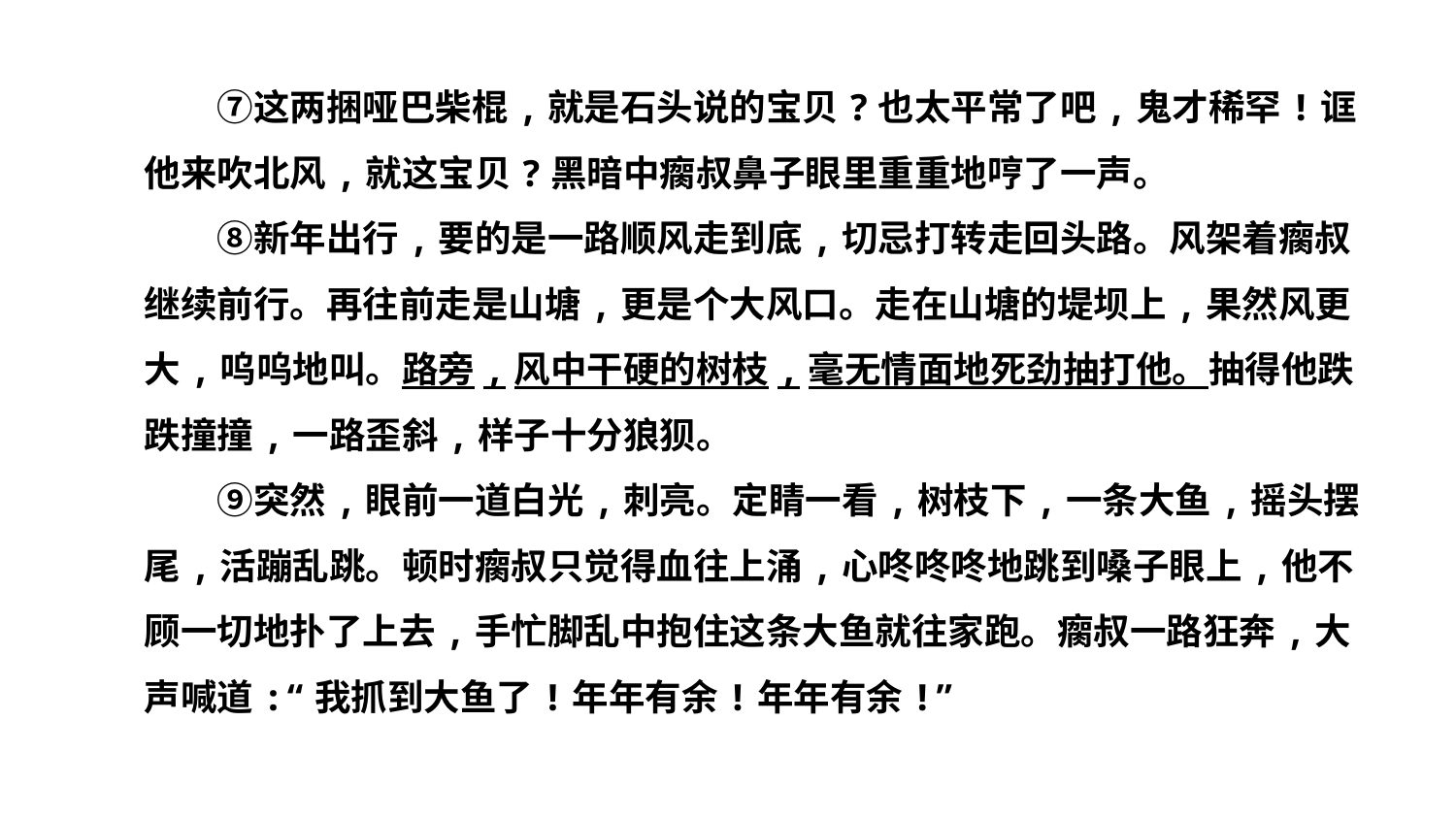

⑦这两捆哑巴柴棍,就是石头说的宝贝?也太平常了吧,鬼才稀罕!诓他来吹北风,就这宝贝?黑暗中瘸叔鼻子眼里重重地哼了一声。
　　⑧新年出行,要的是一路顺风走到底,切忌打转走回头路。风架着瘸叔继续前行。再往前走是山塘,更是个大风口。走在山塘的堤坝上,果然风更大,呜呜地叫。路旁,风中干硬的树枝,毫无情面地死劲抽打他。抽得他跌跌撞撞,一路歪斜,样子十分狼狈。
　　⑨突然,眼前一道白光,刺亮。定睛一看,树枝下,一条大鱼,摇头摆尾,活蹦乱跳。顿时瘸叔只觉得血往上涌,心咚咚咚地跳到嗓子眼上,他不顾一切地扑了上去,手忙脚乱中抱住这条大鱼就往家跑。瘸叔一路狂奔,大声喊道:“我抓到大鱼了!年年有余!年年有余!”